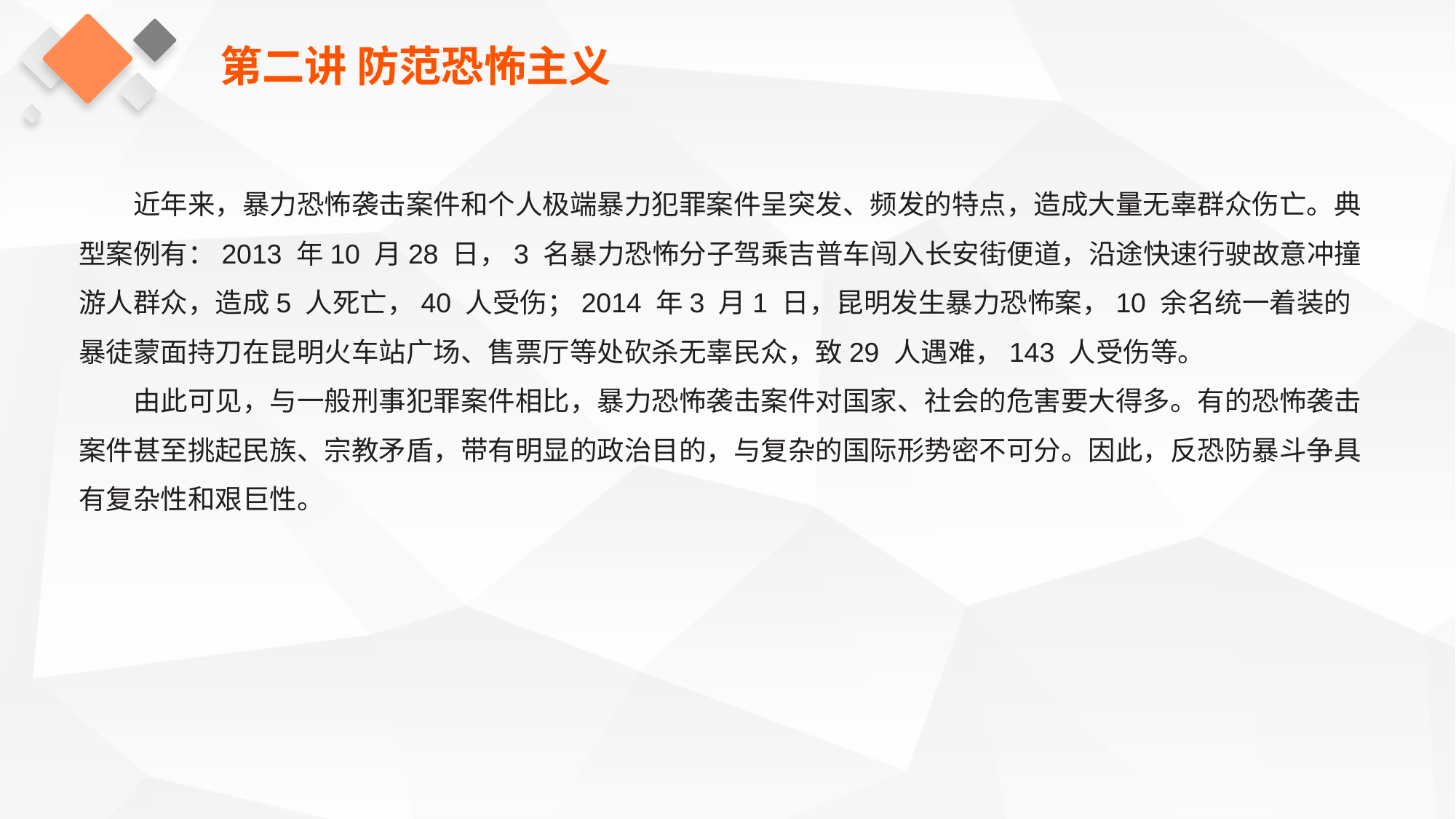

第二讲 防范恐怖主义
近年来，暴力恐怖袭击案件和个人极端暴力犯罪案件呈突发、频发的特点，造成大量无辜群众伤亡。典型案例有：2013 年10 月28 日，3 名暴力恐怖分子驾乘吉普车闯入长安街便道，沿途快速行驶故意冲撞游人群众，造成5 人死亡，40 人受伤；2014 年3 月1 日，昆明发生暴力恐怖案，10 余名统一着装的暴徒蒙面持刀在昆明火车站广场、售票厅等处砍杀无辜民众，致29 人遇难，143 人受伤等。
由此可见，与一般刑事犯罪案件相比，暴力恐怖袭击案件对国家、社会的危害要大得多。有的恐怖袭击案件甚至挑起民族、宗教矛盾，带有明显的政治目的，与复杂的国际形势密不可分。因此，反恐防暴斗争具有复杂性和艰巨性。